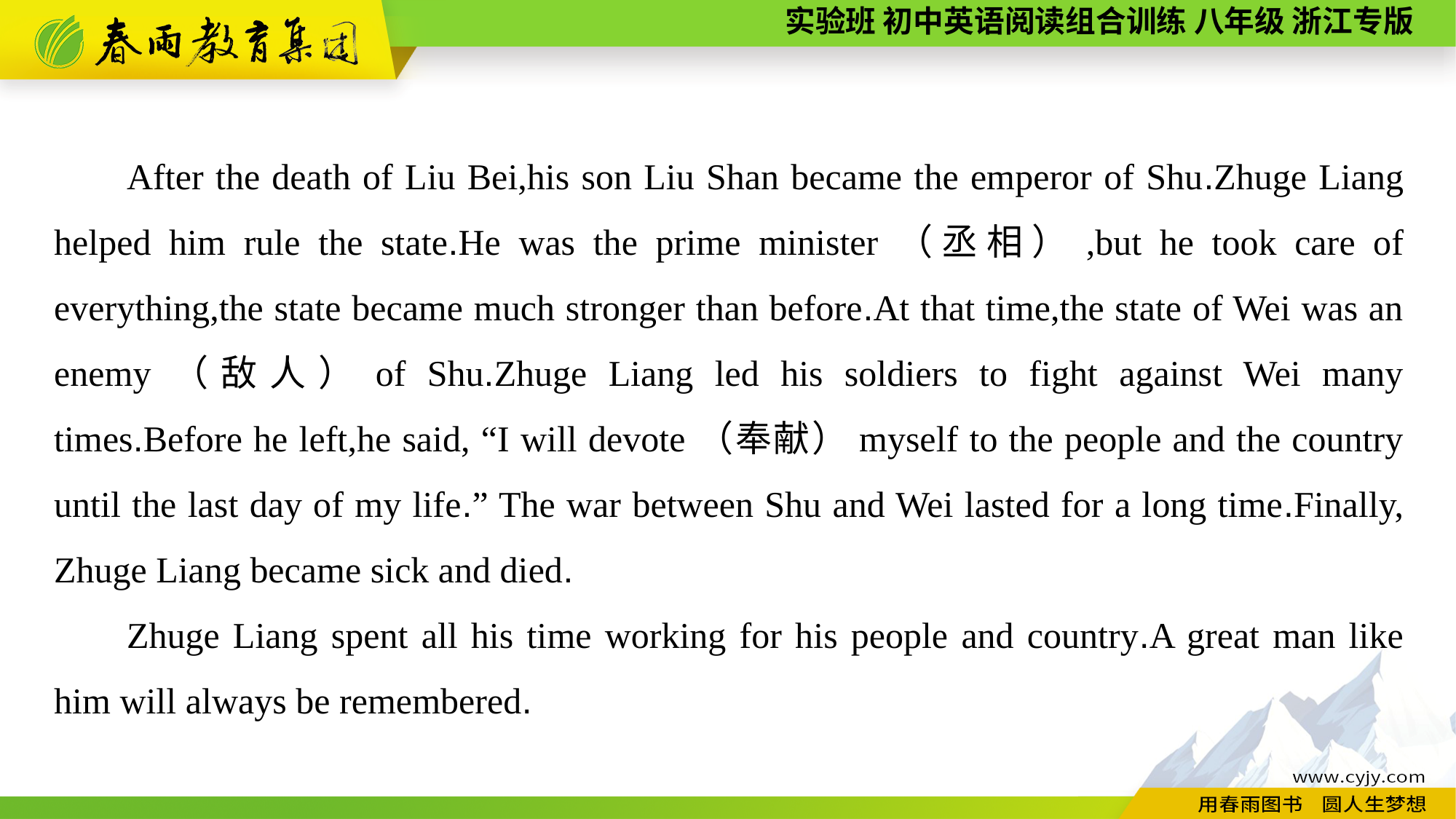

After the death of Liu Bei,his son Liu Shan became the emperor of Shu.Zhuge Liang helped him rule the state.He was the prime minister（丞相）,but he took care of everything,the state became much stronger than before.At that time,the state of Wei was an enemy（敌人）of Shu.Zhuge Liang led his soldiers to fight against Wei many times.Before he left,he said, “I will devote（奉献）myself to the people and the country until the last day of my life.” The war between Shu and Wei lasted for a long time.Finally, Zhuge Liang became sick and died.
Zhuge Liang spent all his time working for his people and country.A great man like him will always be remembered.